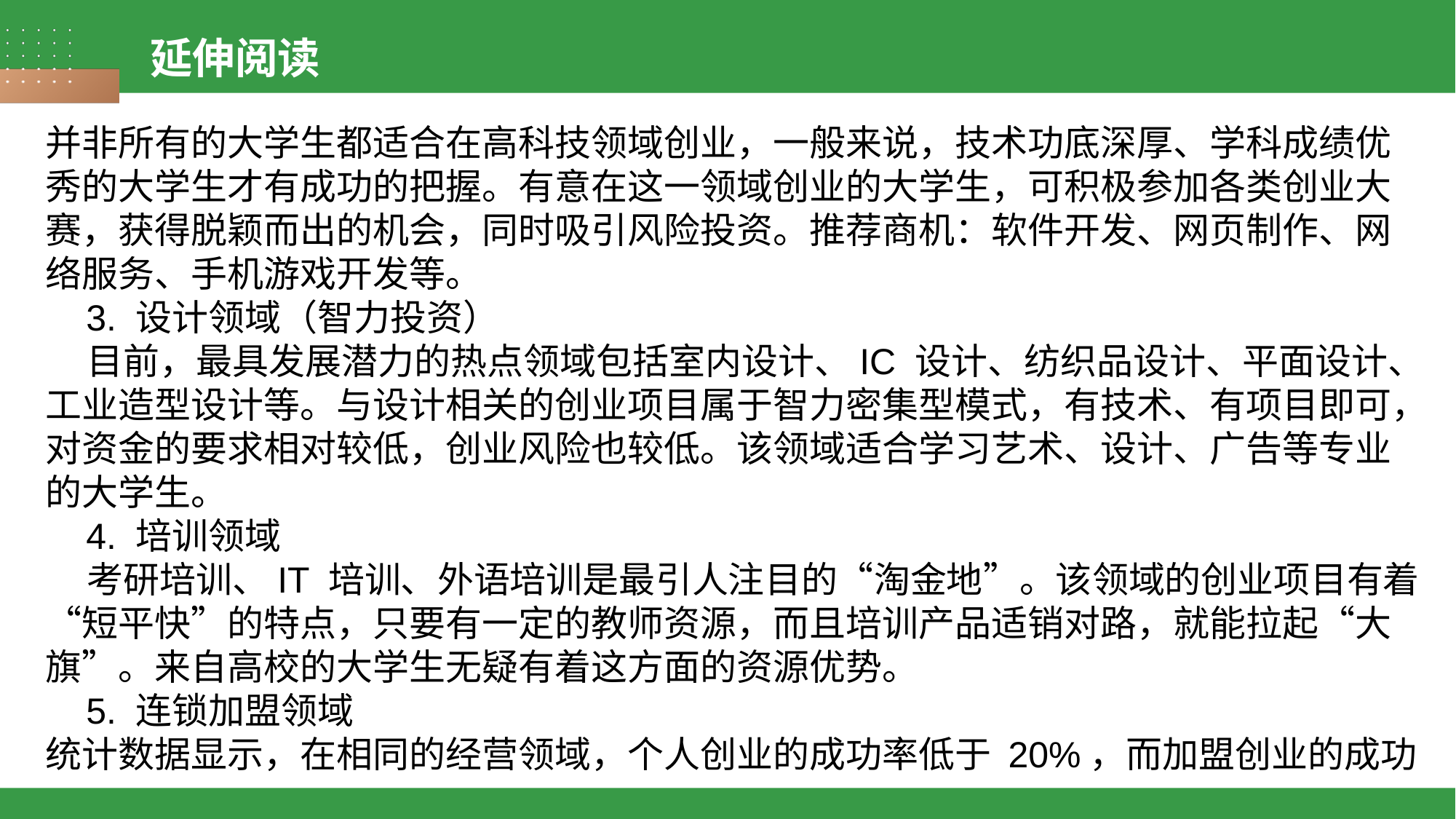

延伸阅读
并非所有的大学生都适合在高科技领域创业，一般来说，技术功底深厚、学科成绩优秀的大学生才有成功的把握。有意在这一领域创业的大学生，可积极参加各类创业大赛，获得脱颖而出的机会，同时吸引风险投资。推荐商机：软件开发、网页制作、网络服务、手机游戏开发等。
    3. 设计领域（智力投资）
    目前，最具发展潜力的热点领域包括室内设计、IC 设计、纺织品设计、平面设计、工业造型设计等。与设计相关的创业项目属于智力密集型模式，有技术、有项目即可，对资金的要求相对较低，创业风险也较低。该领域适合学习艺术、设计、广告等专业的大学生。
    4. 培训领域
    考研培训、IT 培训、外语培训是最引人注目的“淘金地”。该领域的创业项目有着“短平快”的特点，只要有一定的教师资源，而且培训产品适销对路，就能拉起“大旗”。来自高校的大学生无疑有着这方面的资源优势。
    5. 连锁加盟领域
统计数据显示，在相同的经营领域，个人创业的成功率低于 20%，而加盟创业的成功